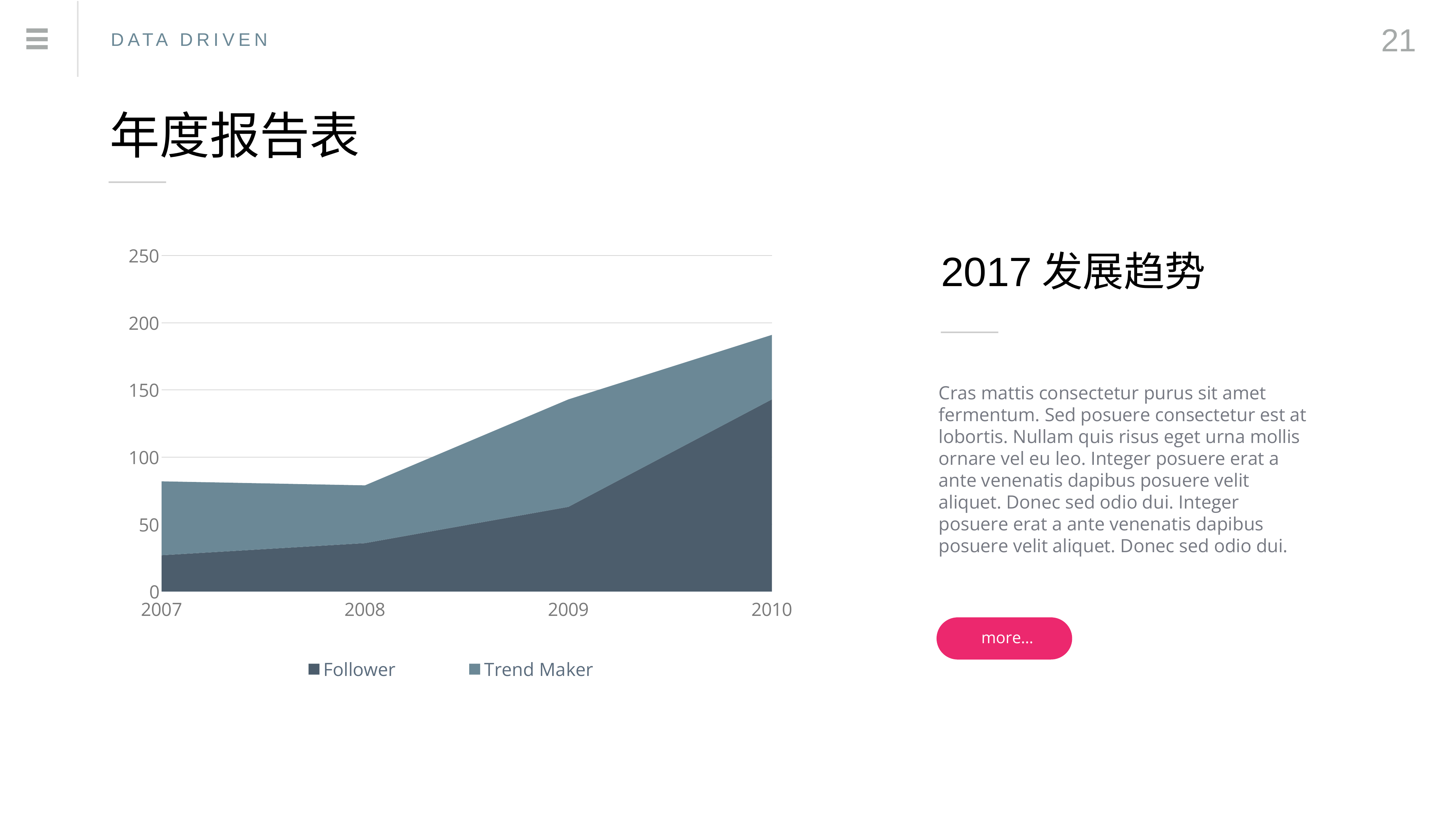

21
DATA DRIVEN
年度报告表

### Chart:

| Category | Follower | Trend Maker  |
|---|---|---|
| 2007 | 27.0 | 55.0 |
| 2008 | 36.0 | 43.0 |
| 2009 | 63.0 | 80.0 |
| 2010 | 143.0 | 48.0 |
2017发展趋势

Cras mattis consectetur purus sit amet fermentum. Sed posuere consectetur est at lobortis. Nullam quis risus eget urna mollis ornare vel eu leo. Integer posuere erat a ante venenatis dapibus posuere velit aliquet. Donec sed odio dui. Integer posuere erat a ante venenatis dapibus posuere velit aliquet. Donec sed odio dui.

more…